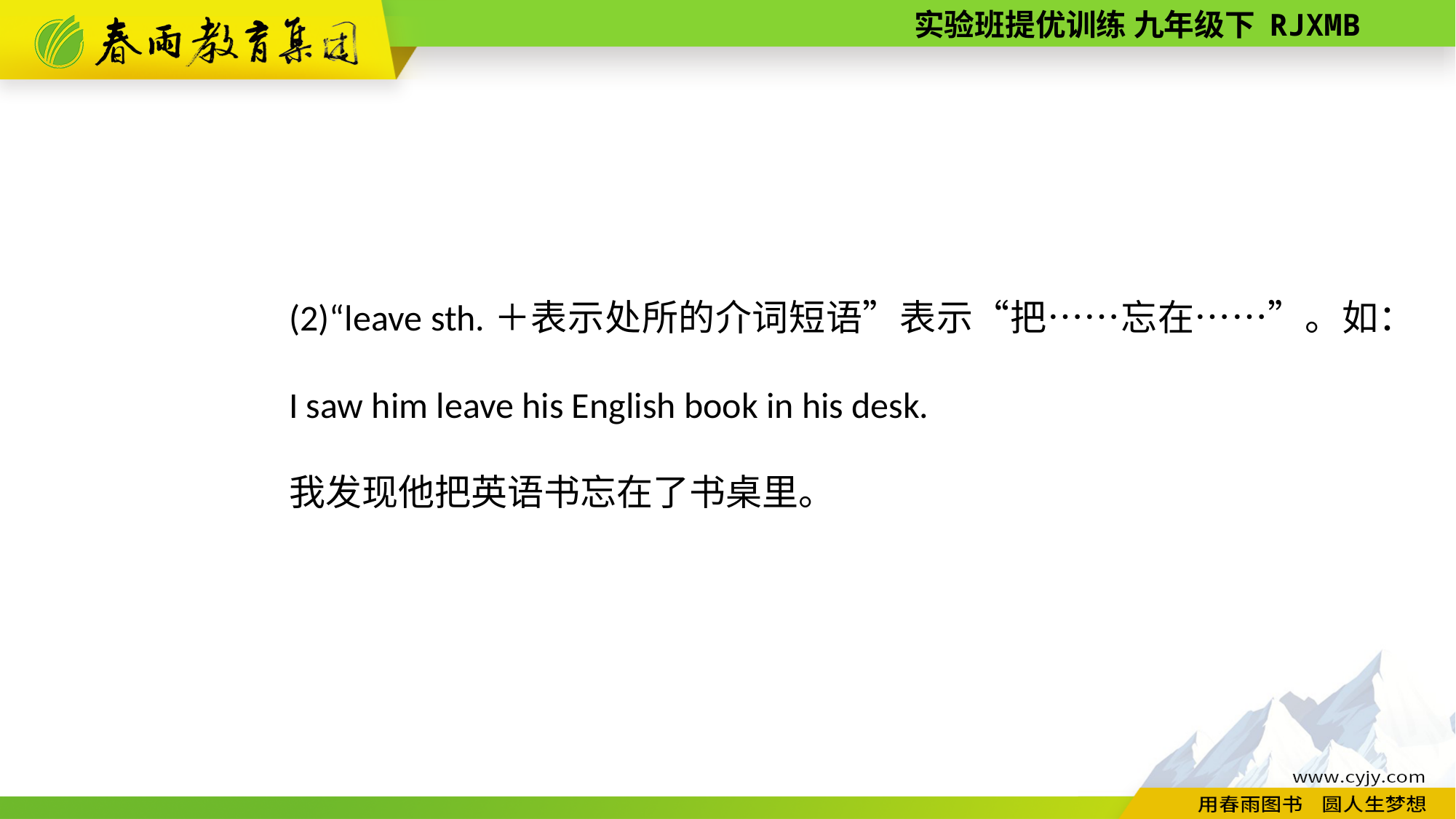

(2)“leave sth.＋表示处所的介词短语”表示“把……忘在……”。如：
I saw him leave his English book in his desk.
我发现他把英语书忘在了书桌里。